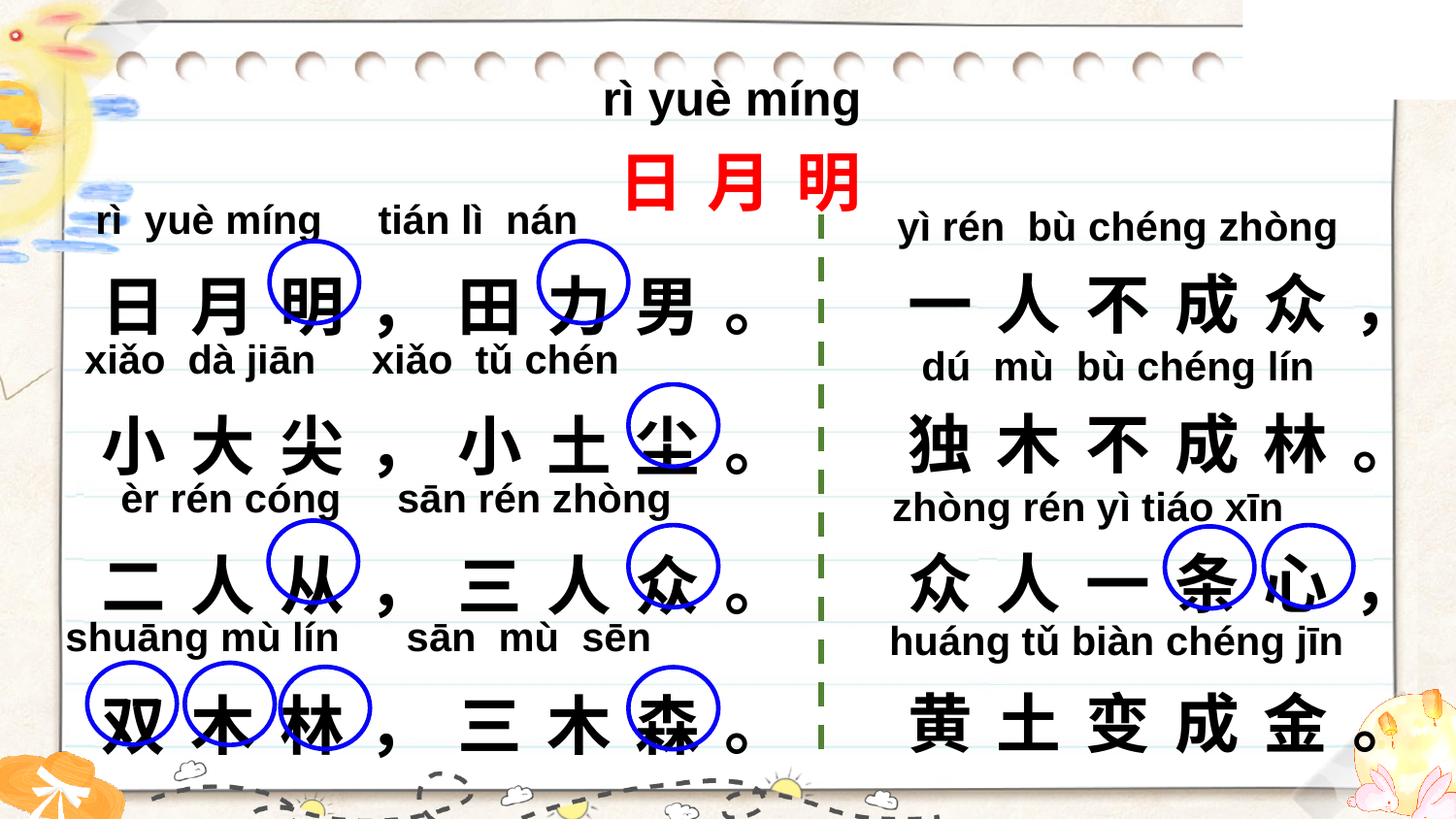

rì yuè mínɡ
日月明
  rì  yuè mínɡ     tián lì  nán
一人不成众，
独木不成林。
众人一条心，
黄土变成金。
日月明，田力男。
小大尖，小土尘。
二人从，三人众。
双木林，三木森。
   yì rén  bù chénɡ zhònɡ

xiǎo  dà jiān     xiǎo  tǔ chén
dú  mù  bù chénɡ lín

èr rén cónɡ     sān rén zhònɡ
zhònɡ rén yì tiáo xīn

shuānɡ mù lín      sān  mù  sēn
huánɡ tǔ biàn chénɡ jīn